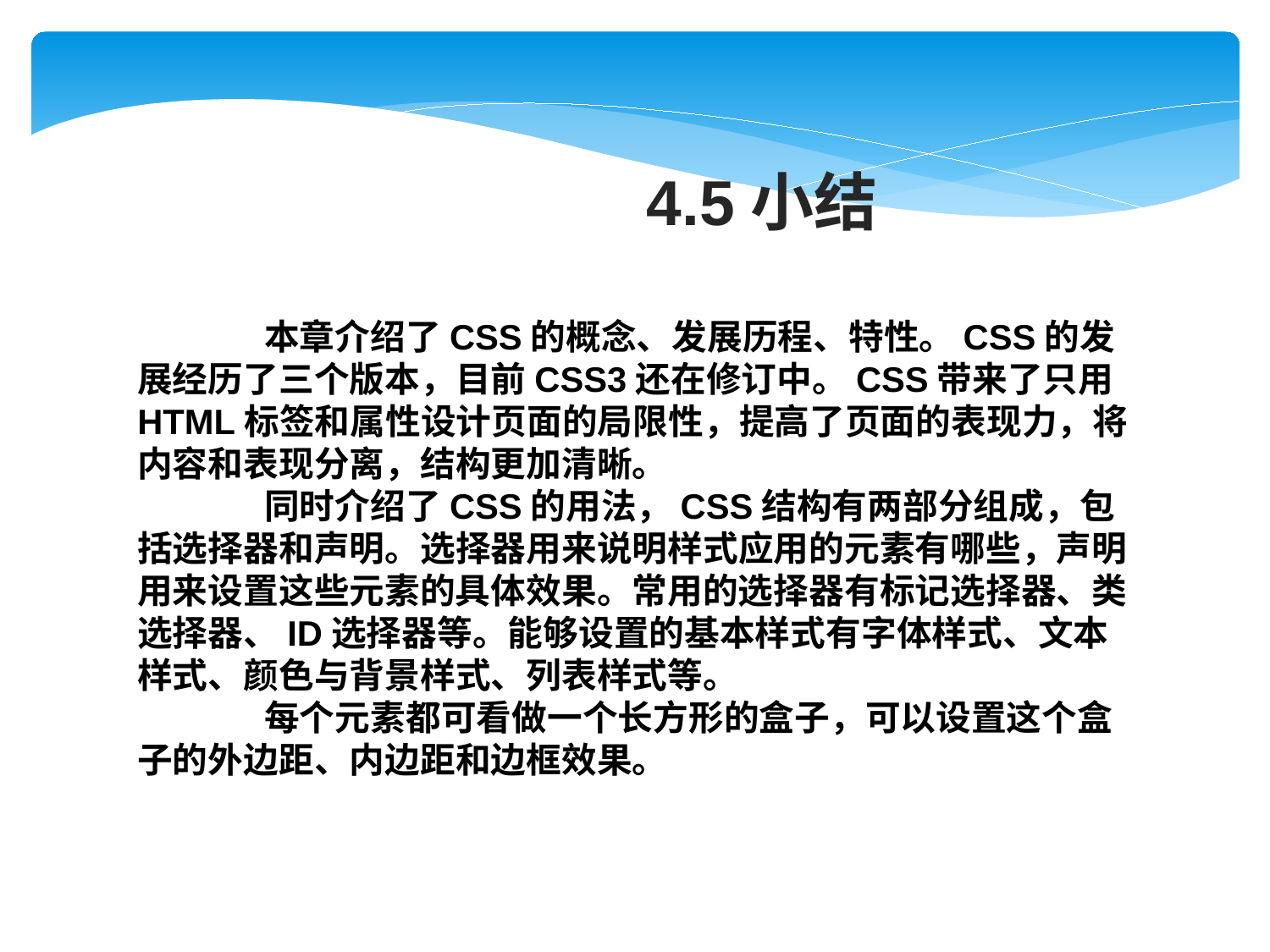

4.5小结

	本章介绍了CSS的概念、发展历程、特性。CSS的发展经历了三个版本，目前CSS3还在修订中。CSS带来了只用HTML标签和属性设计页面的局限性，提高了页面的表现力，将内容和表现分离，结构更加清晰。
	同时介绍了CSS的用法，CSS结构有两部分组成，包括选择器和声明。选择器用来说明样式应用的元素有哪些，声明用来设置这些元素的具体效果。常用的选择器有标记选择器、类选择器、ID选择器等。能够设置的基本样式有字体样式、文本样式、颜色与背景样式、列表样式等。
	每个元素都可看做一个长方形的盒子，可以设置这个盒子的外边距、内边距和边框效果。